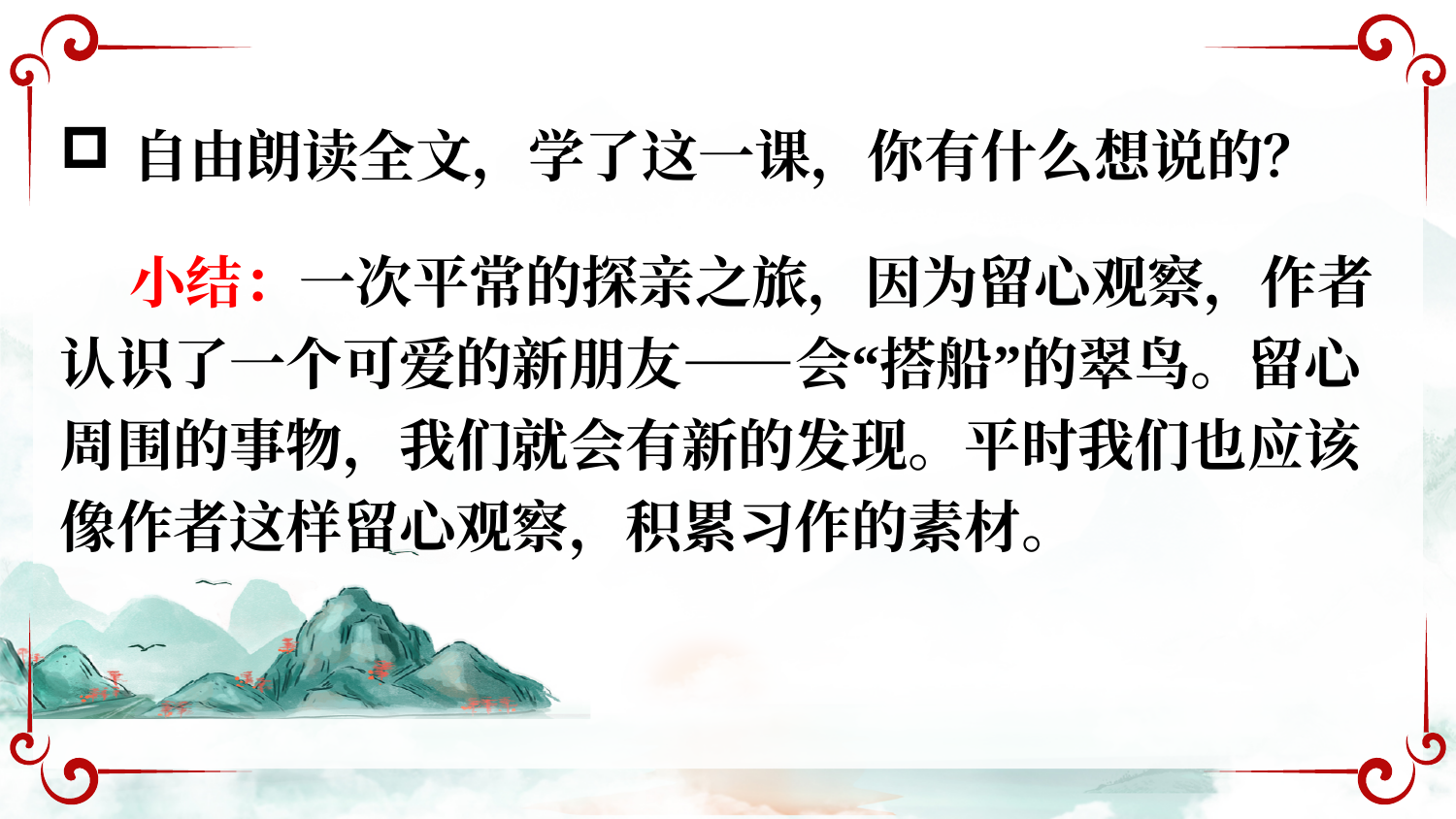

自由朗读全文，学了这一课，你有什么想说的？
    小结：一次平常的探亲之旅，因为留心观察，作者认识了一个可爱的新朋友——会“搭船”的翠鸟。留心周围的事物，我们就会有新的发现。平时我们也应该像作者这样留心观察，积累习作的素材。